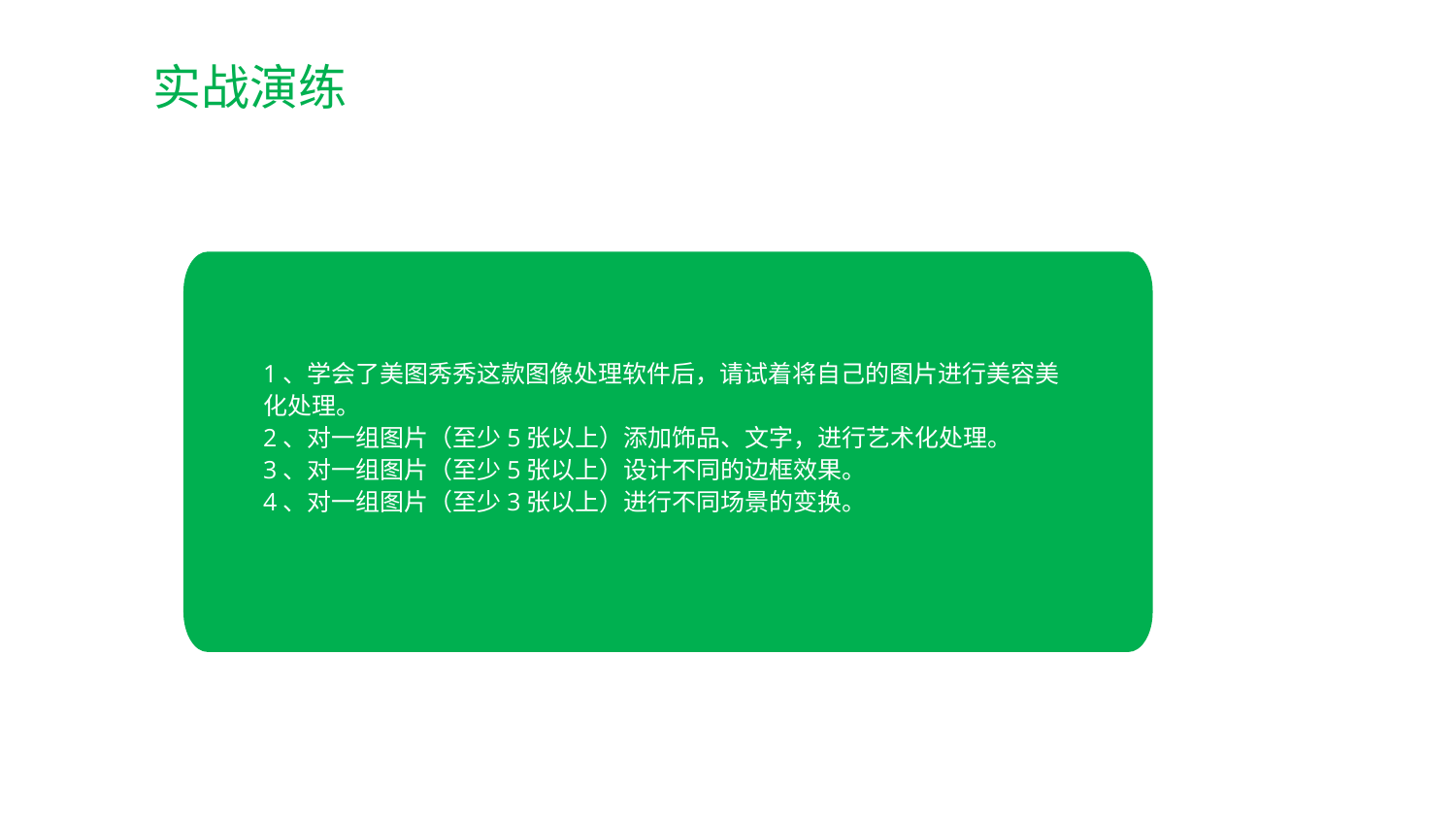

实战演练

1、学会了美图秀秀这款图像处理软件后，请试着将自己的图片进行美容美化处理。
2、对一组图片（至少5张以上）添加饰品、文字，进行艺术化处理。
3、对一组图片（至少5张以上）设计不同的边框效果。
4、对一组图片（至少3张以上）进行不同场景的变换。